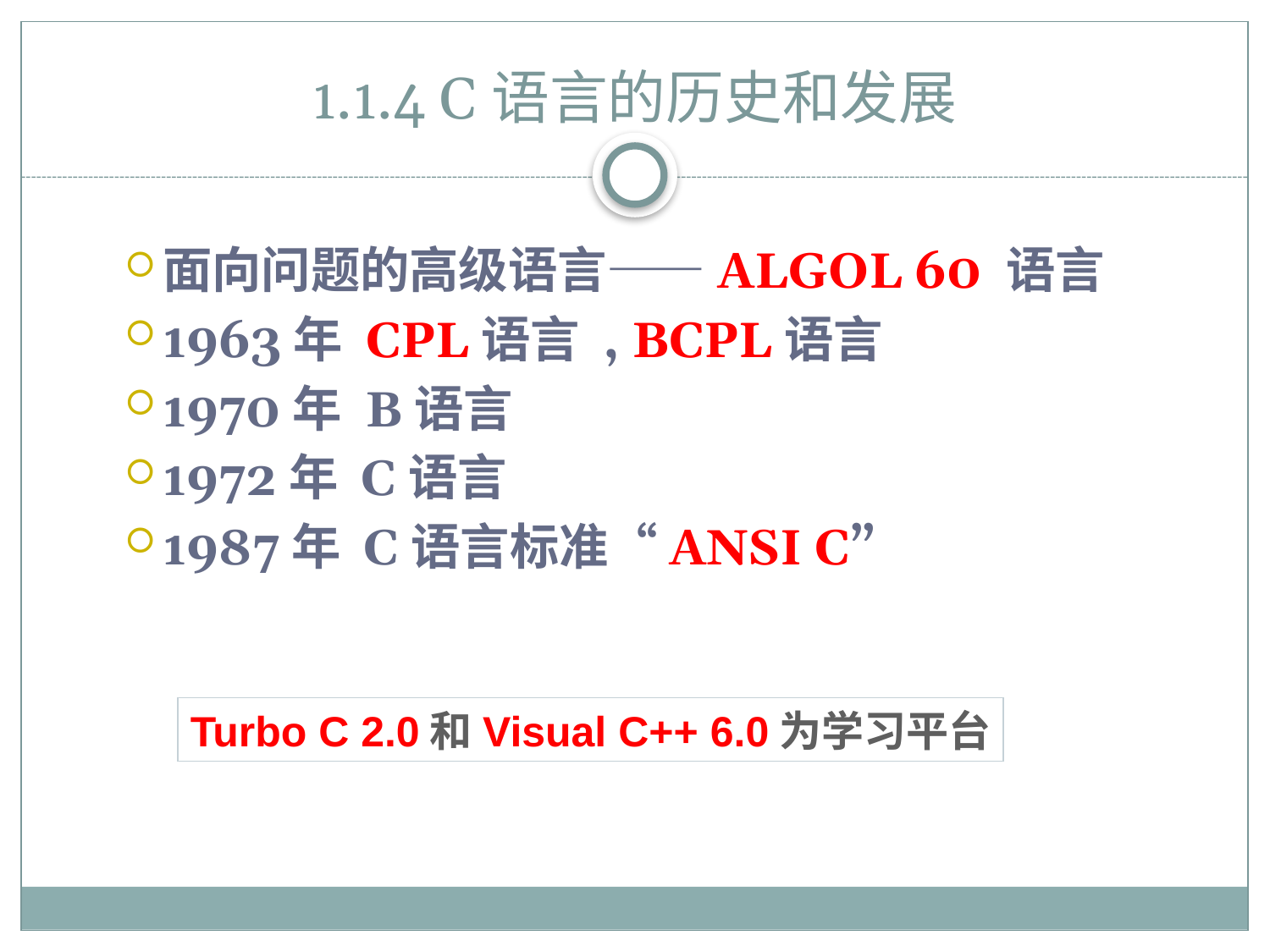

# 1.1.4 C语言的历史和发展
面向问题的高级语言——ALGOL 60 语言
1963年 CPL语言 , BCPL语言
1970年 B语言
1972年 C语言
1987年 C语言标准“ANSI C”

Turbo C 2.0和Visual C++ 6.0为学习平台